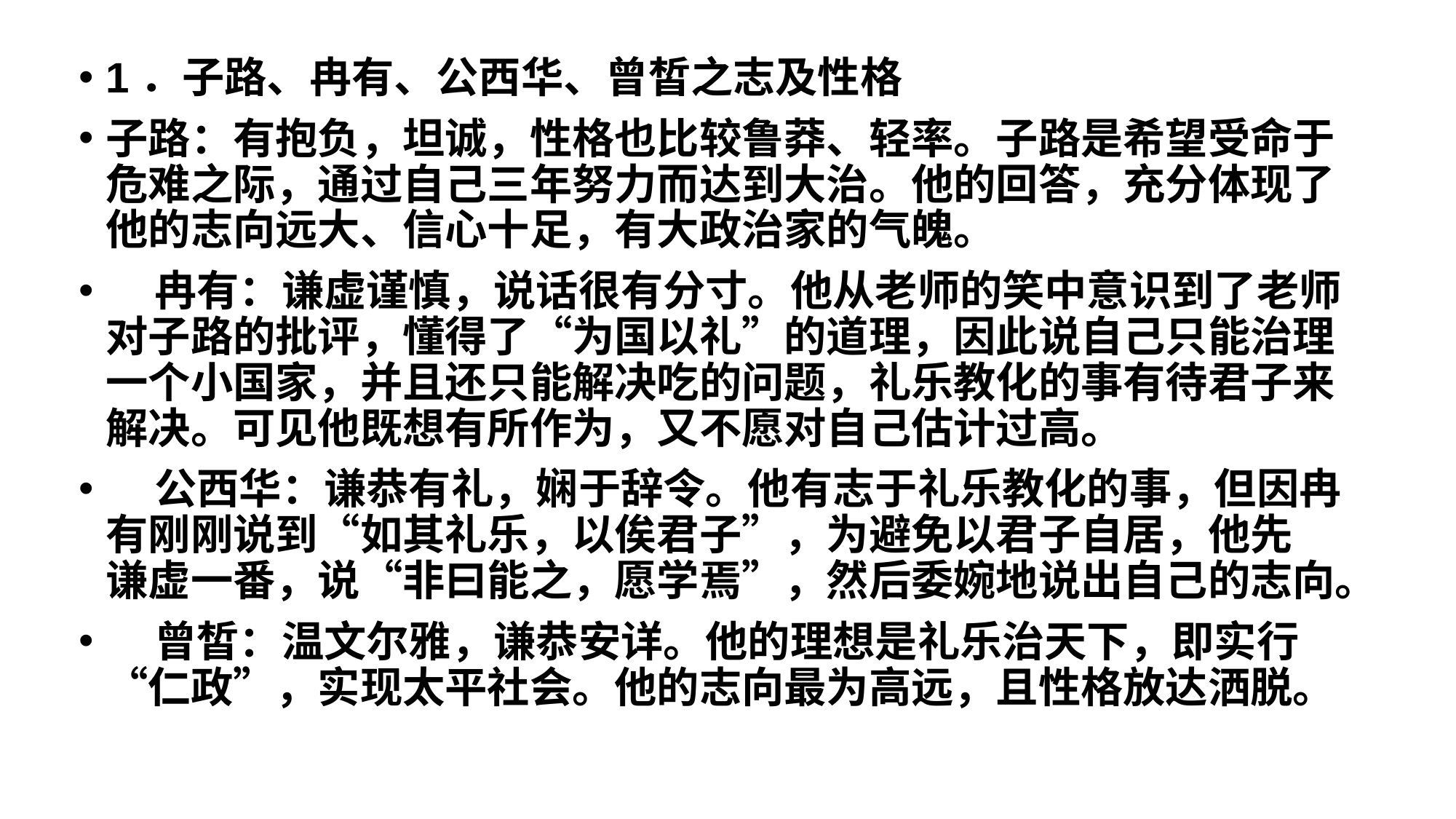

#
1．子路、冉有、公西华、曾皙之志及性格
子路：有抱负，坦诚，性格也比较鲁莽、轻率。子路是希望受命于危难之际，通过自己三年努力而达到大治。他的回答，充分体现了他的志向远大、信心十足，有大政治家的气魄。
    冉有：谦虚谨慎，说话很有分寸。他从老师的笑中意识到了老师对子路的批评，懂得了“为国以礼”的道理，因此说自己只能治理一个小国家，并且还只能解决吃的问题，礼乐教化的事有待君子来解决。可见他既想有所作为，又不愿对自己估计过高。
    公西华：谦恭有礼，娴于辞令。他有志于礼乐教化的事，但因冉有刚刚说到“如其礼乐，以俟君子”，为避免以君子自居，他先  谦虚一番，说“非曰能之，愿学焉”，然后委婉地说出自己的志向。
    曾皙：温文尔雅，谦恭安详。他的理想是礼乐治天下，即实行“仁政”，实现太平社会。他的志向最为高远，且性格放达洒脱。